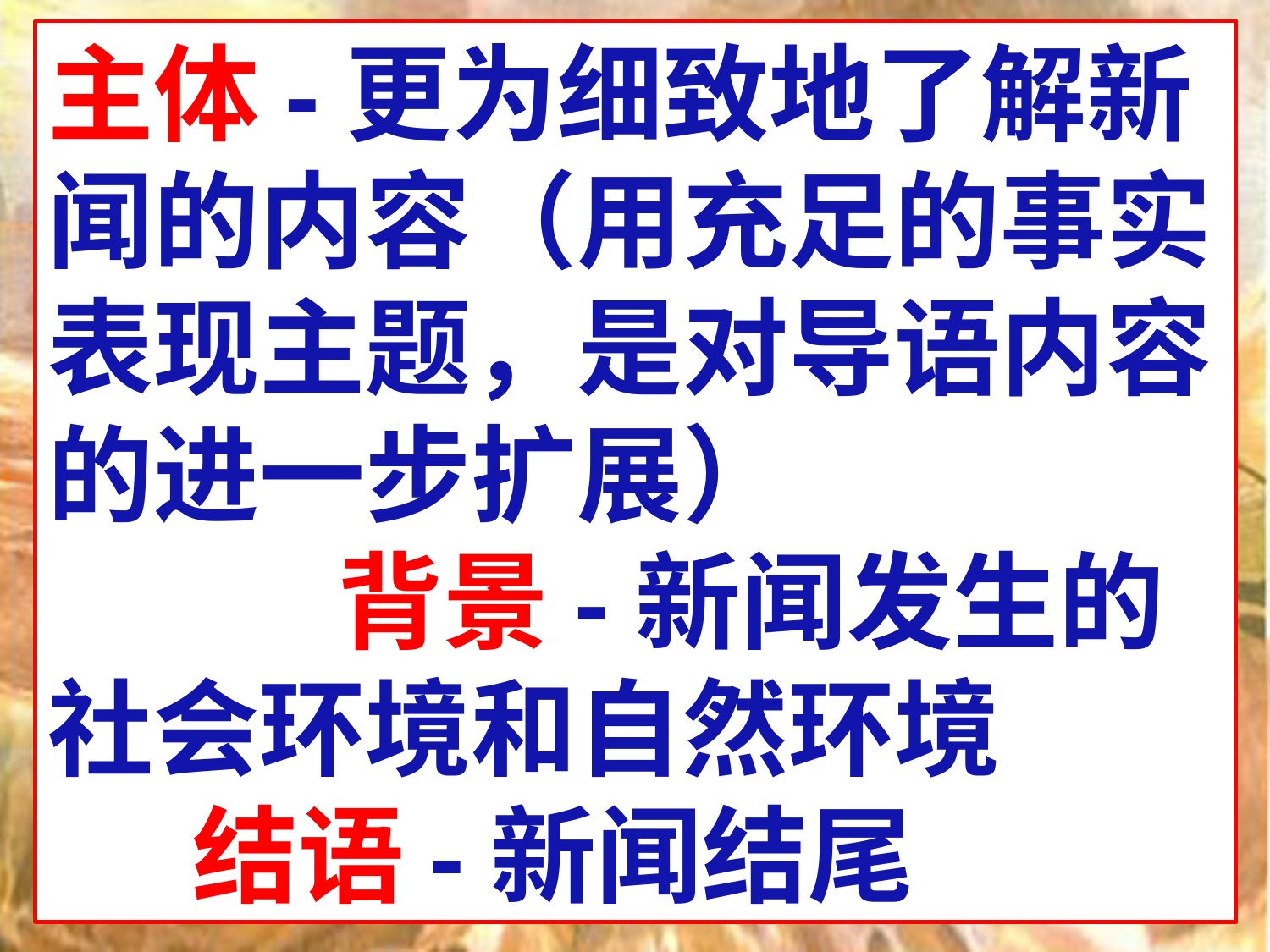

主体-更为细致地了解新闻的内容（用充足的事实表现主题，是对导语内容的进一步扩展）                               背景-新闻发生的社会环境和自然环境                结语-新闻结尾